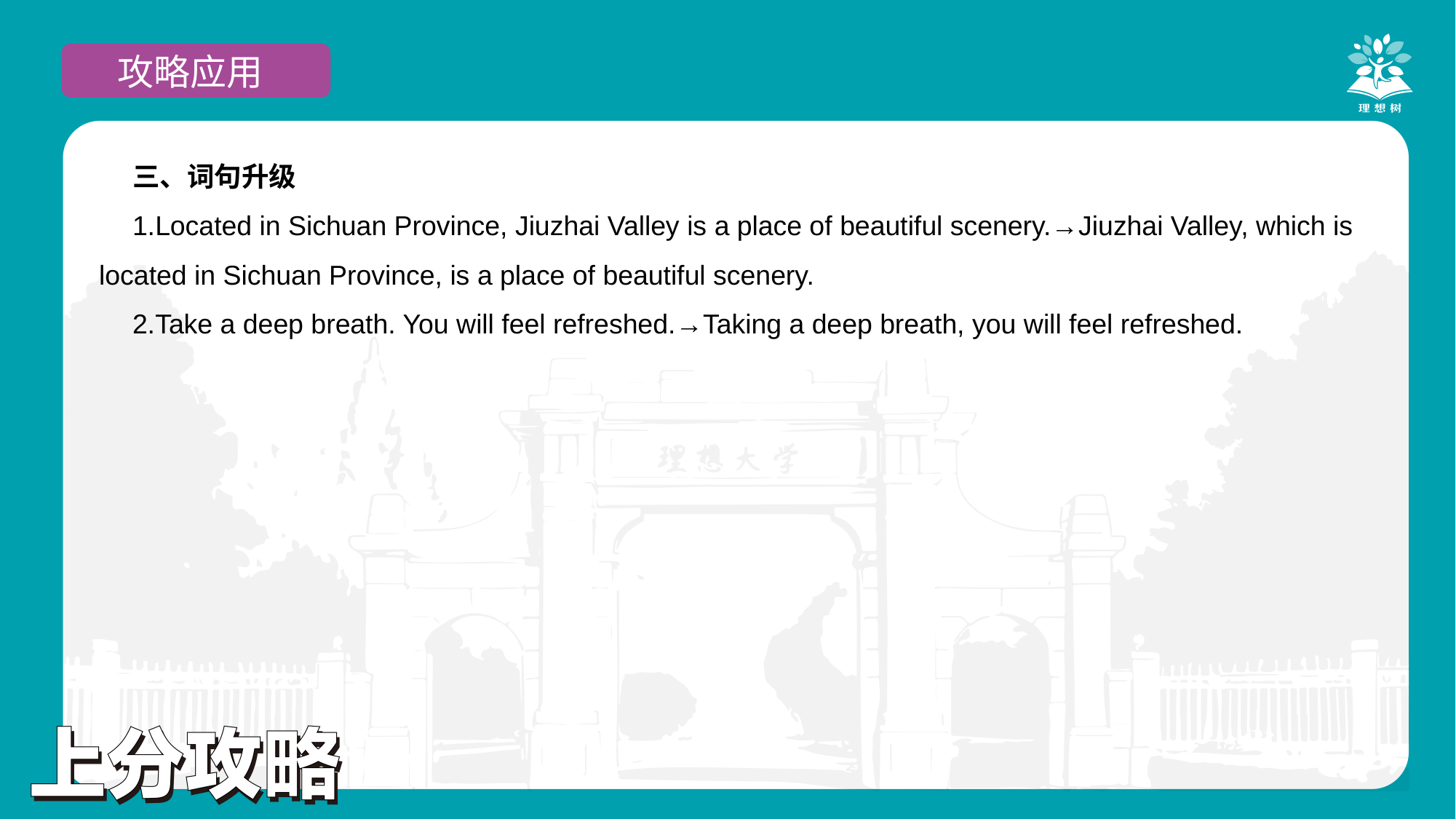

攻略应用
三、词句升级
1.Located in Sichuan Province, Jiuzhai Valley is a place of beautiful scenery.→Jiuzhai Valley, which is located in Sichuan Province, is a place of beautiful scenery.
2.Take a deep breath. You will feel refreshed.→Taking a deep breath, you will feel refreshed.